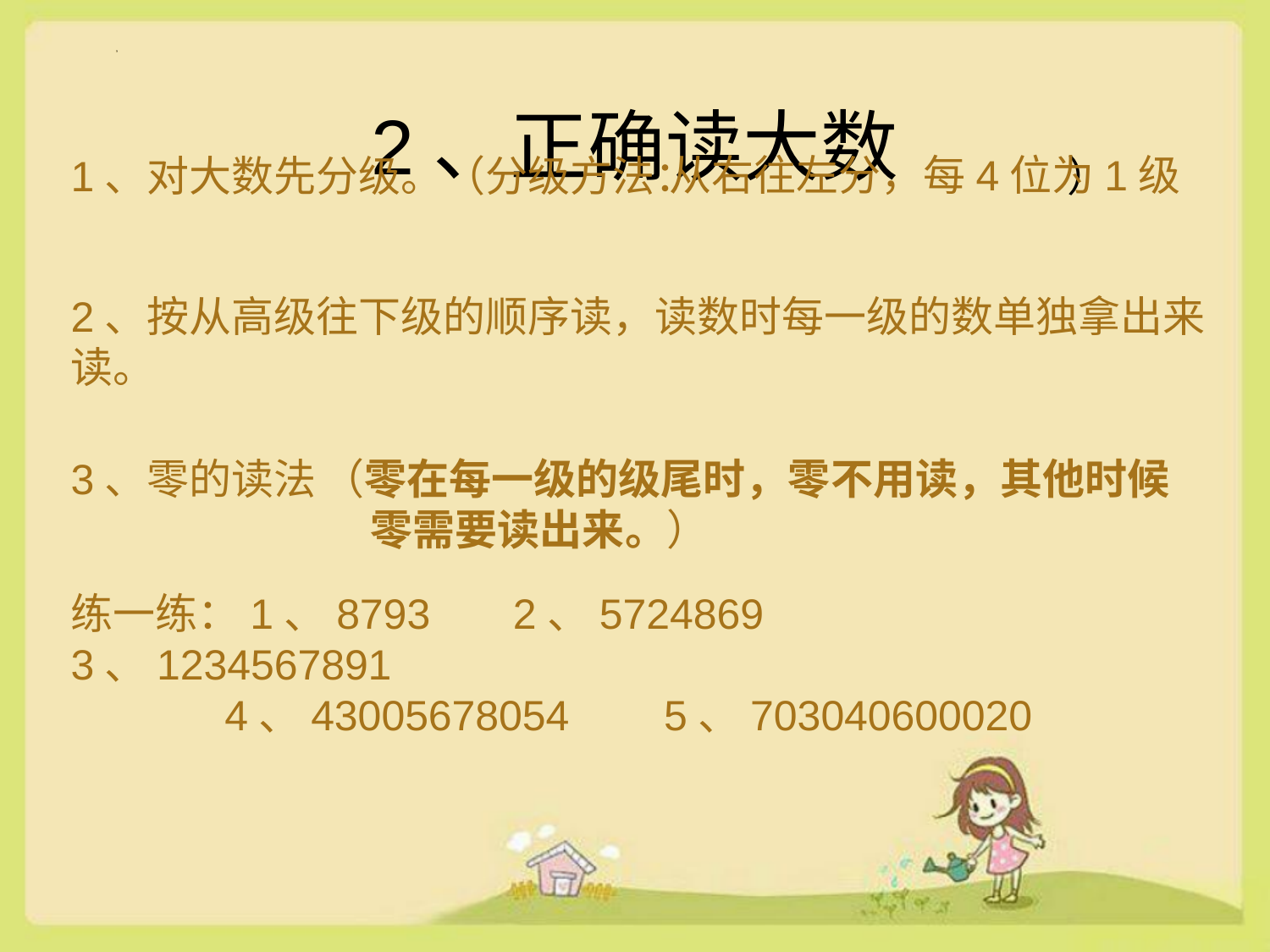

# 2、正确读大数
         从右往左分，每4位为1级
1、对大数先分级。（分级方法：                                       ）

2、按从高级往下级的顺序读，读数时每一级的数单独拿出来读。
3、零的读法
（零在每一级的级尾时，零不用读，其他时候
    零需要读出来。）

练一练：1、8793       2、5724869        3、1234567891
             4、43005678054        5、703040600020